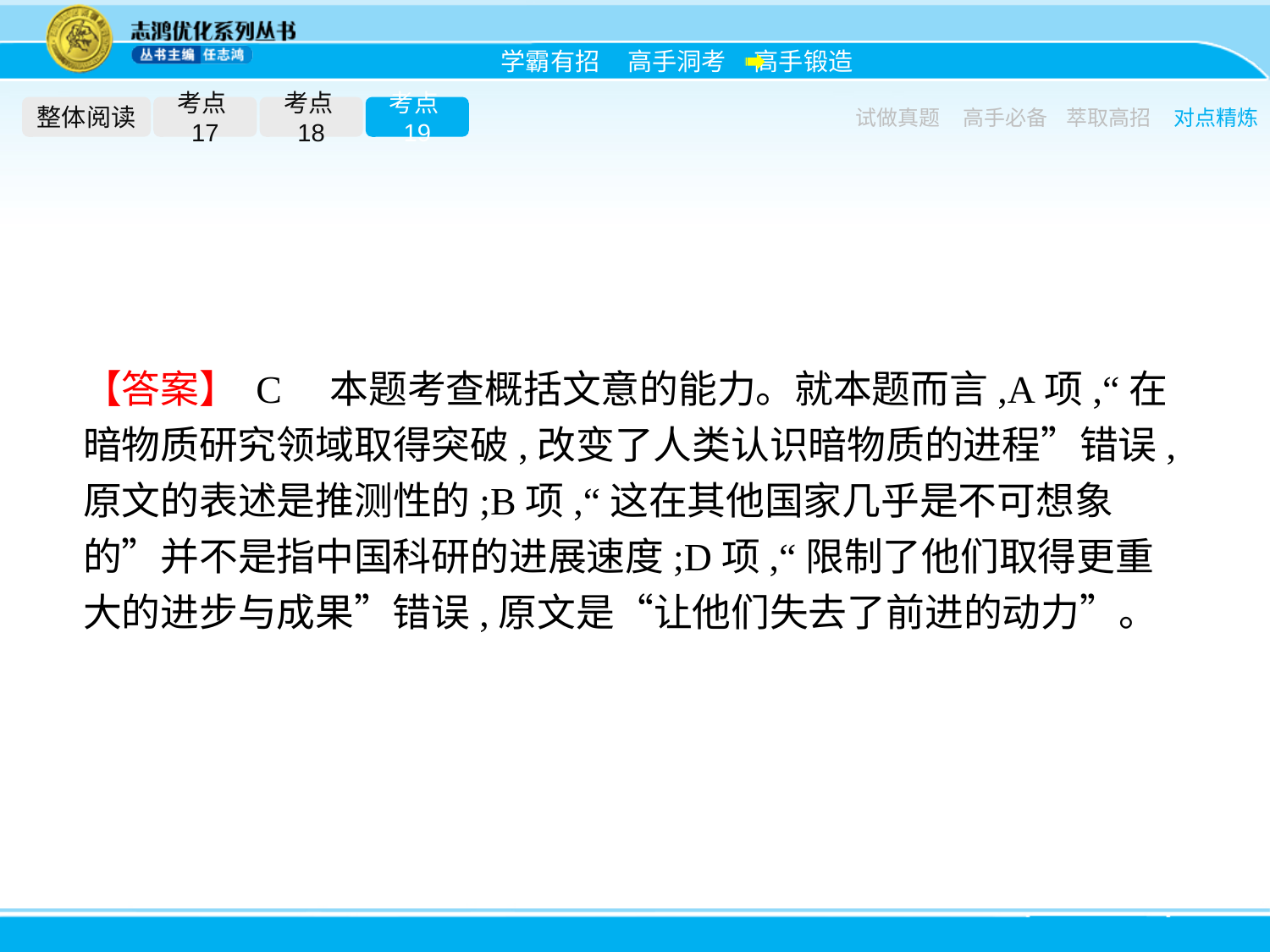

整体阅读
考点17
考点18
考点19
试做真题
高手必备
萃取高招
对点精炼
【答案】 C　本题考查概括文意的能力。就本题而言,A项,“在暗物质研究领域取得突破,改变了人类认识暗物质的进程”错误,原文的表述是推测性的;B项,“这在其他国家几乎是不可想象的”并不是指中国科研的进展速度;D项,“限制了他们取得更重大的进步与成果”错误,原文是“让他们失去了前进的动力”。